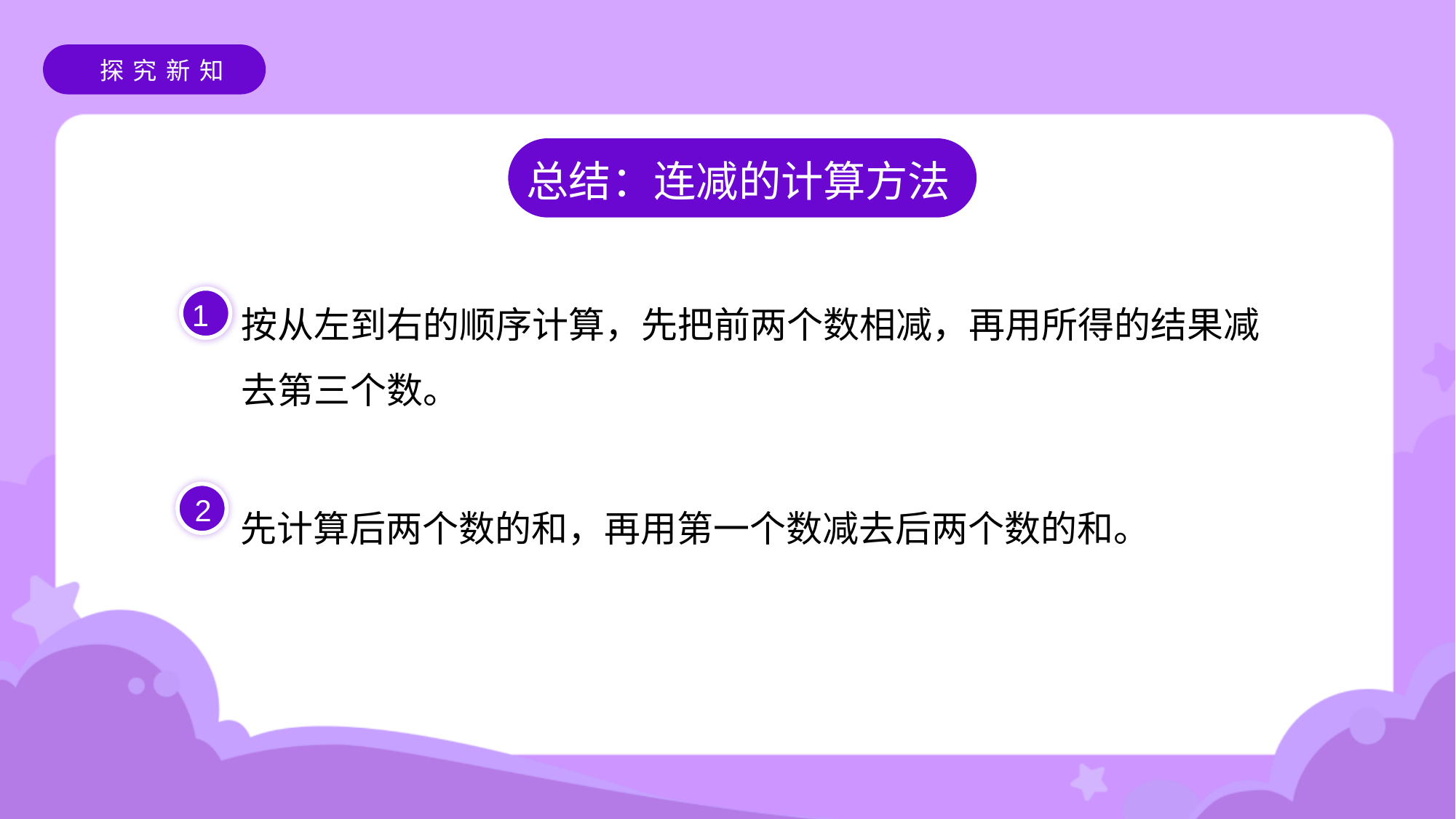

探究新知

总结：连减的计算方法
按从左到右的顺序计算，先把前两个数相减，再用所得的结果减     去第三个数。

1
先计算后两个数的和，再用第一个数减去后两个数的和。

2